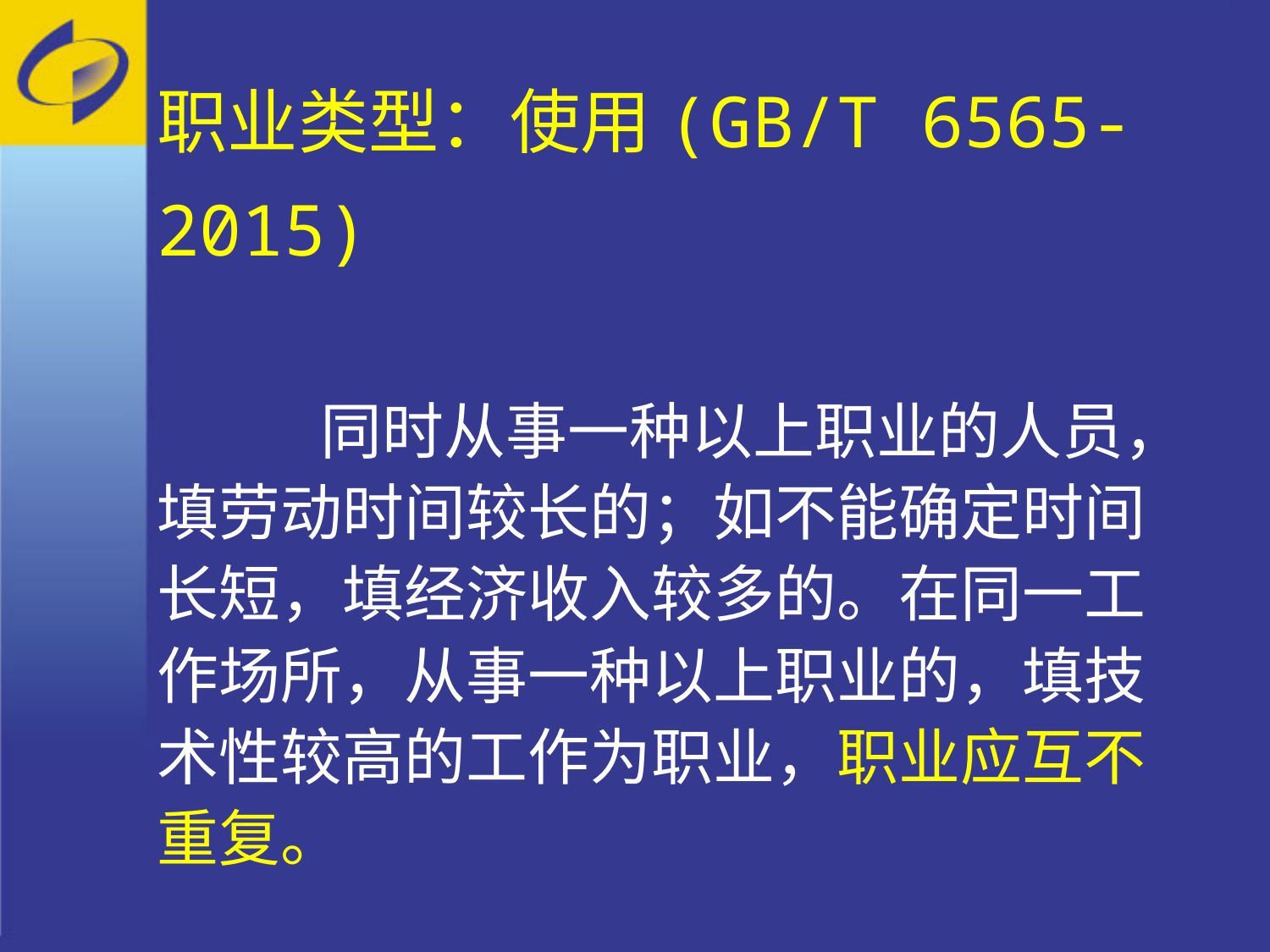

职业类型：使用(GB/T 6565-2015)
    同时从事一种以上职业的人员，填劳动时间较长的；如不能确定时间长短，填经济收入较多的。在同一工作场所，从事一种以上职业的，填技术性较高的工作为职业，职业应互不重复。